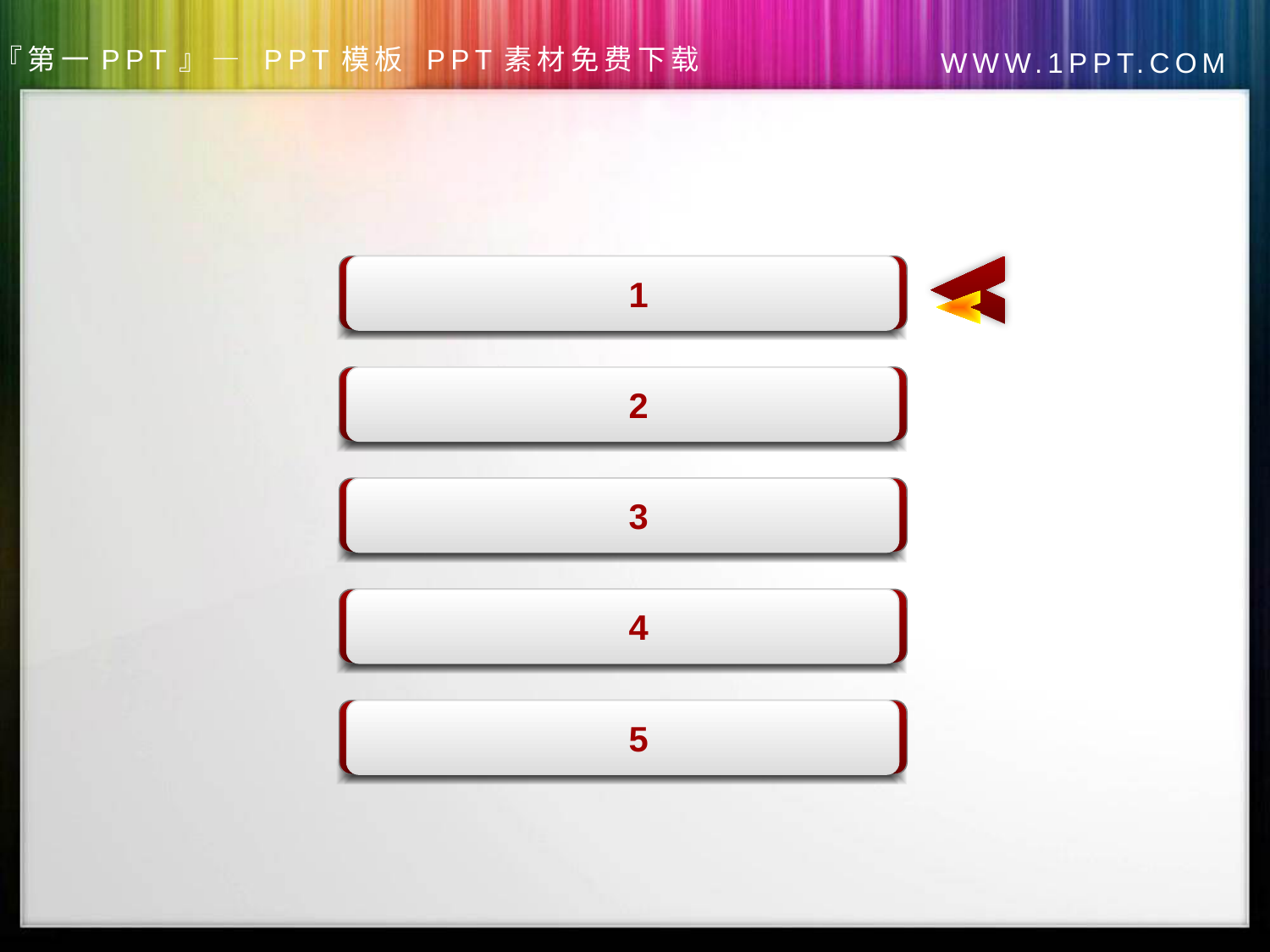

1

2

3

4

5

第一PPT模板网，PPT素材下载
www.1ppt.com/sucai/